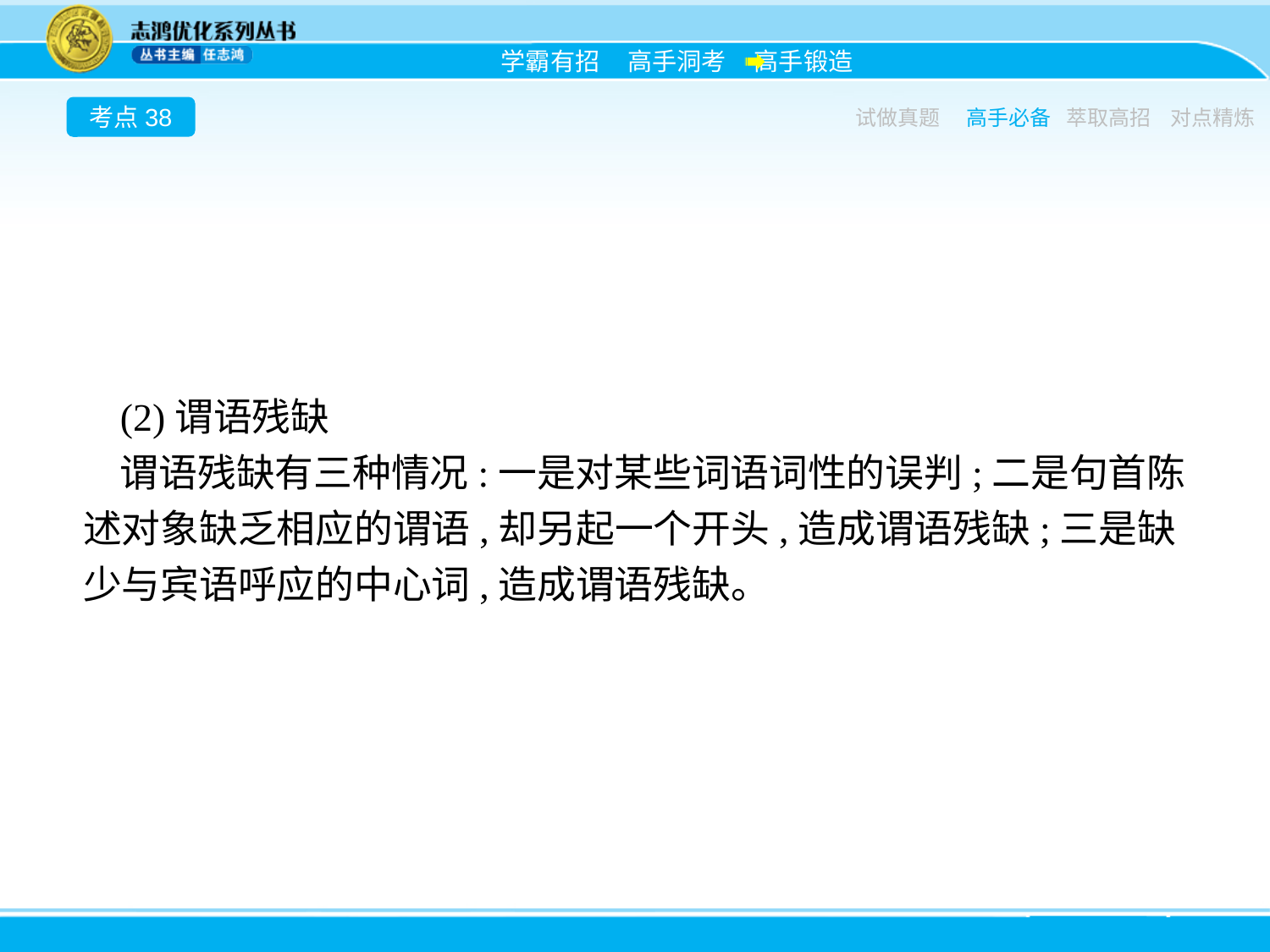

考点38
试做真题
高手必备
萃取高招
对点精炼
(2)谓语残缺
谓语残缺有三种情况:一是对某些词语词性的误判;二是句首陈述对象缺乏相应的谓语,却另起一个开头,造成谓语残缺;三是缺少与宾语呼应的中心词,造成谓语残缺。